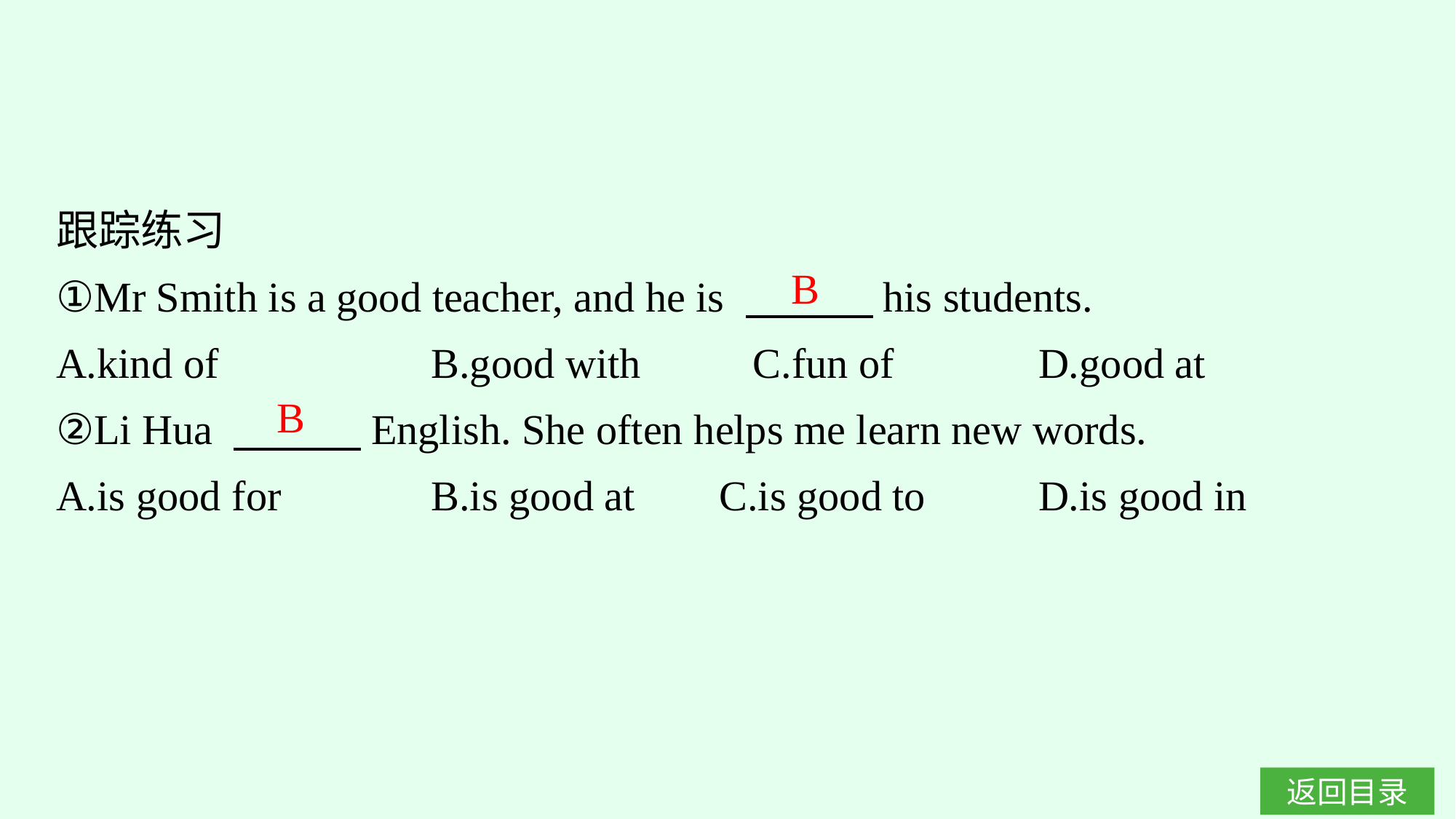

跟踪练习
①Mr Smith is a good teacher, and he is 　　　his students.
A.kind of　　　　	B.good with	    C.fun of	 	D.good at
②Li Hua 　　　English. She often helps me learn new words.
A.is good for		B.is good at        C.is good to		D.is good in
B
B